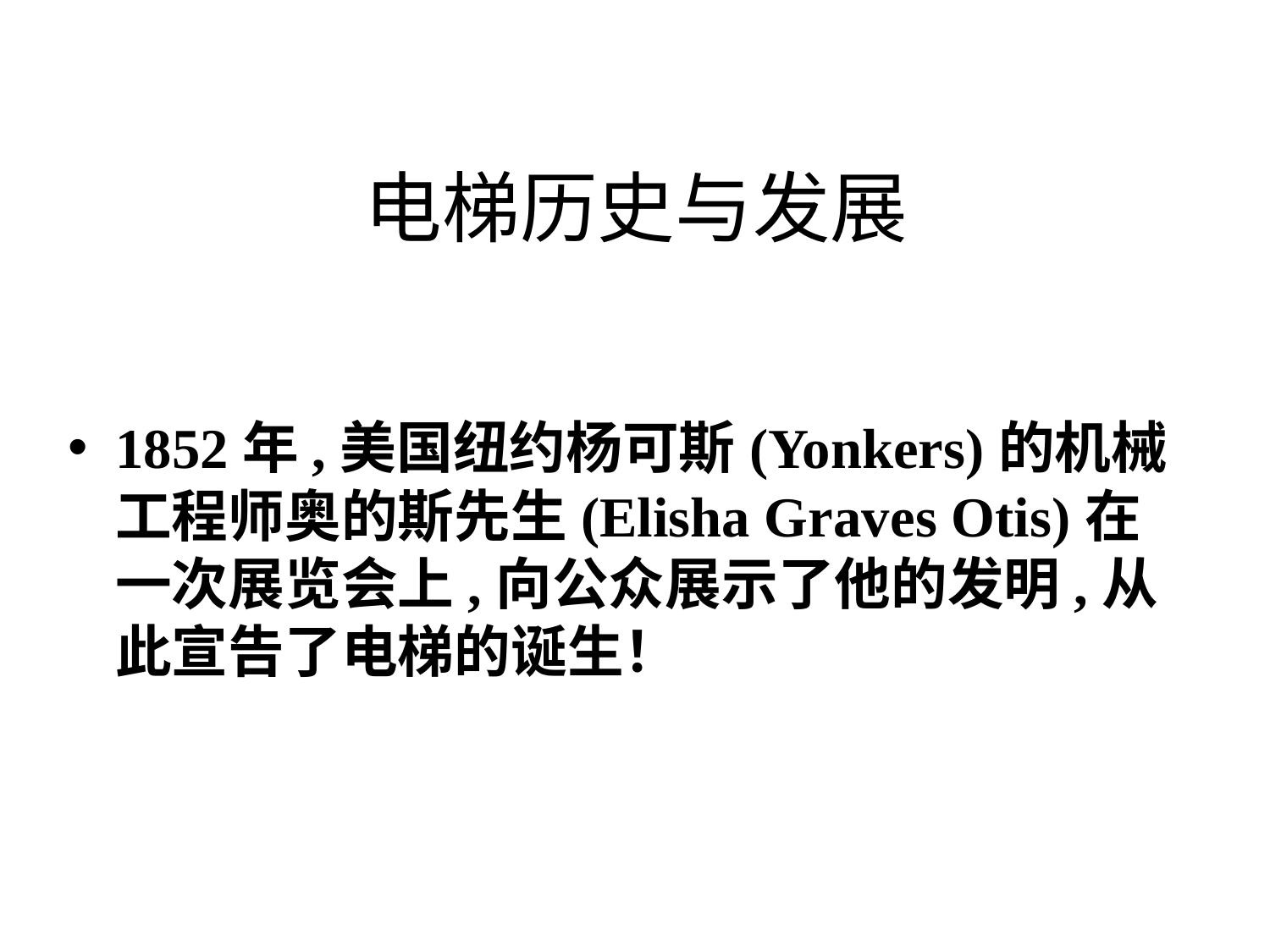

# 电梯历史与发展
1852年,美国纽约杨可斯(Yonkers)的机械工程师奥的斯先生(Elisha Graves Otis)在一次展览会上,向公众展示了他的发明,从此宣告了电梯的诞生！